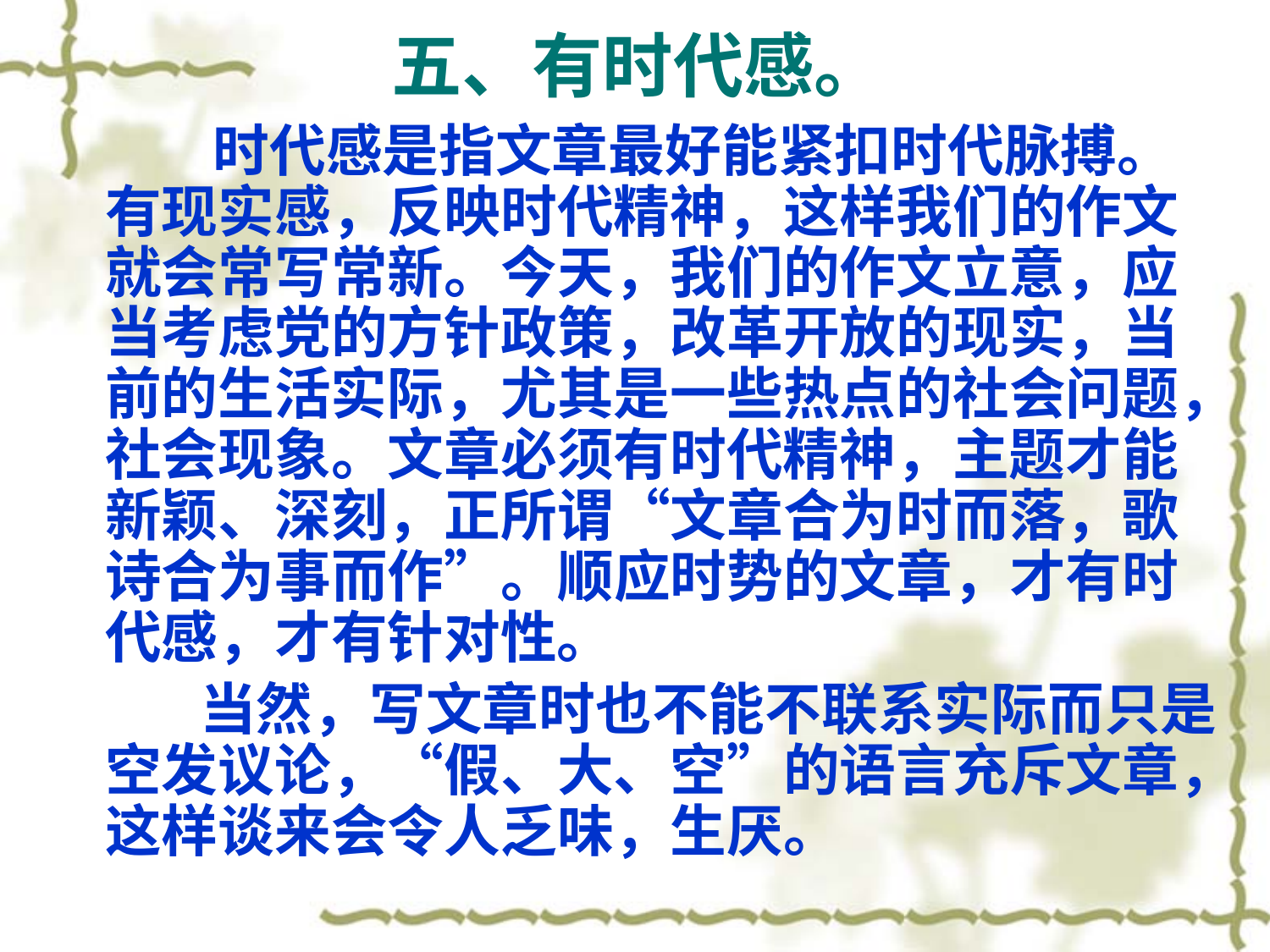

# 五、有时代感。
           时代感是指文章最好能紧扣时代脉搏。有现实感，反映时代精神，这样我们的作文就会常写常新。今天，我们的作文立意，应当考虑党的方针政策，改革开放的现实，当前的生活实际，尤其是一些热点的社会问题，社会现象。文章必须有时代精神，主题才能新颖、深刻，正所谓“文章合为时而落，歌诗合为事而作”。顺应时势的文章，才有时代感，才有针对性。
          当然，写文章时也不能不联系实际而只是空发议论，“假、大、空”的语言充斥文章，这样谈来会令人乏味，生厌。
10